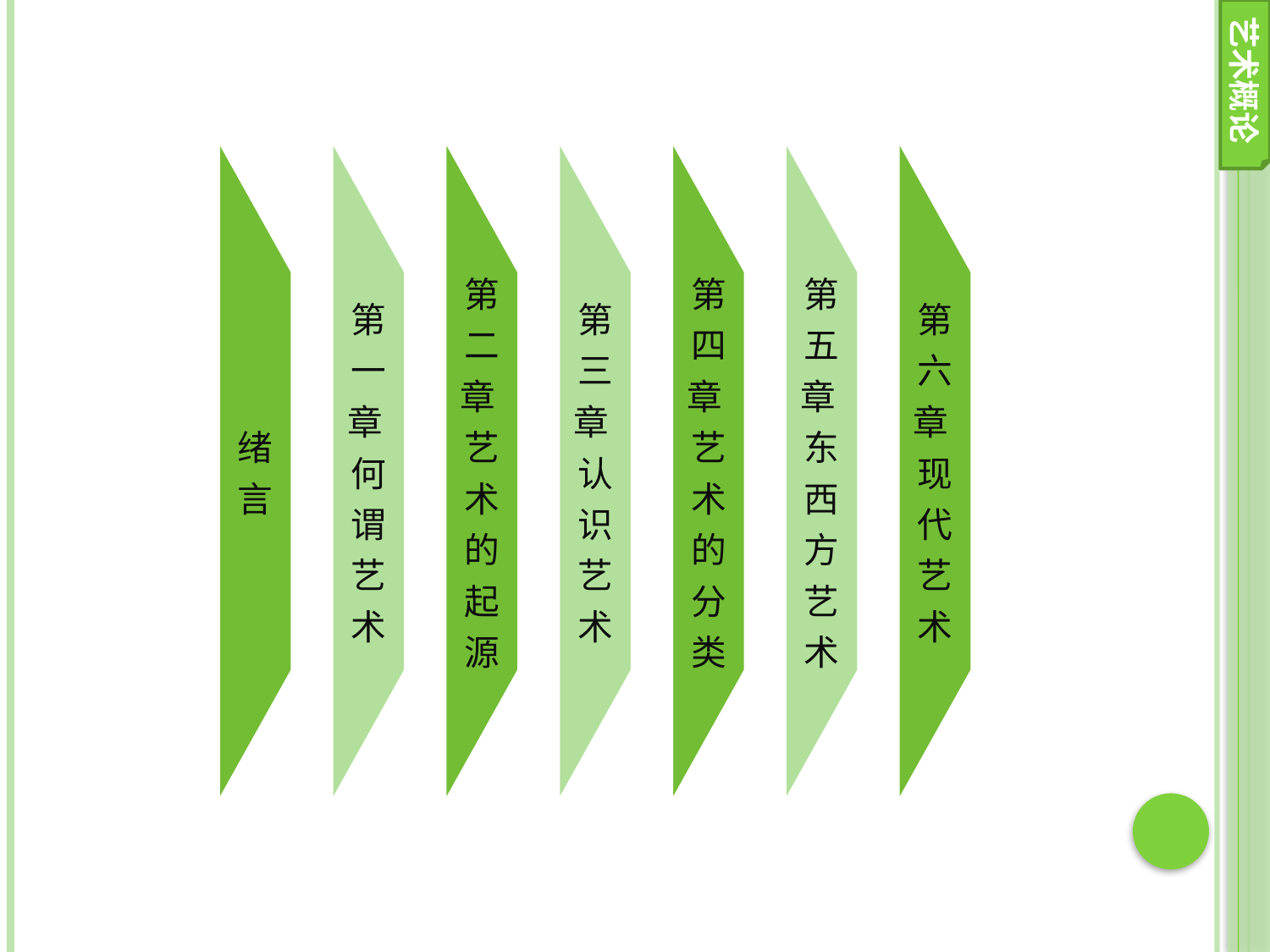

艺术概论
绪言
第一章
何谓艺术
第二章
艺术的起源
第三章
认识艺术
第四章
艺术的分类
第五章
东西方艺术
第六章
现代艺术